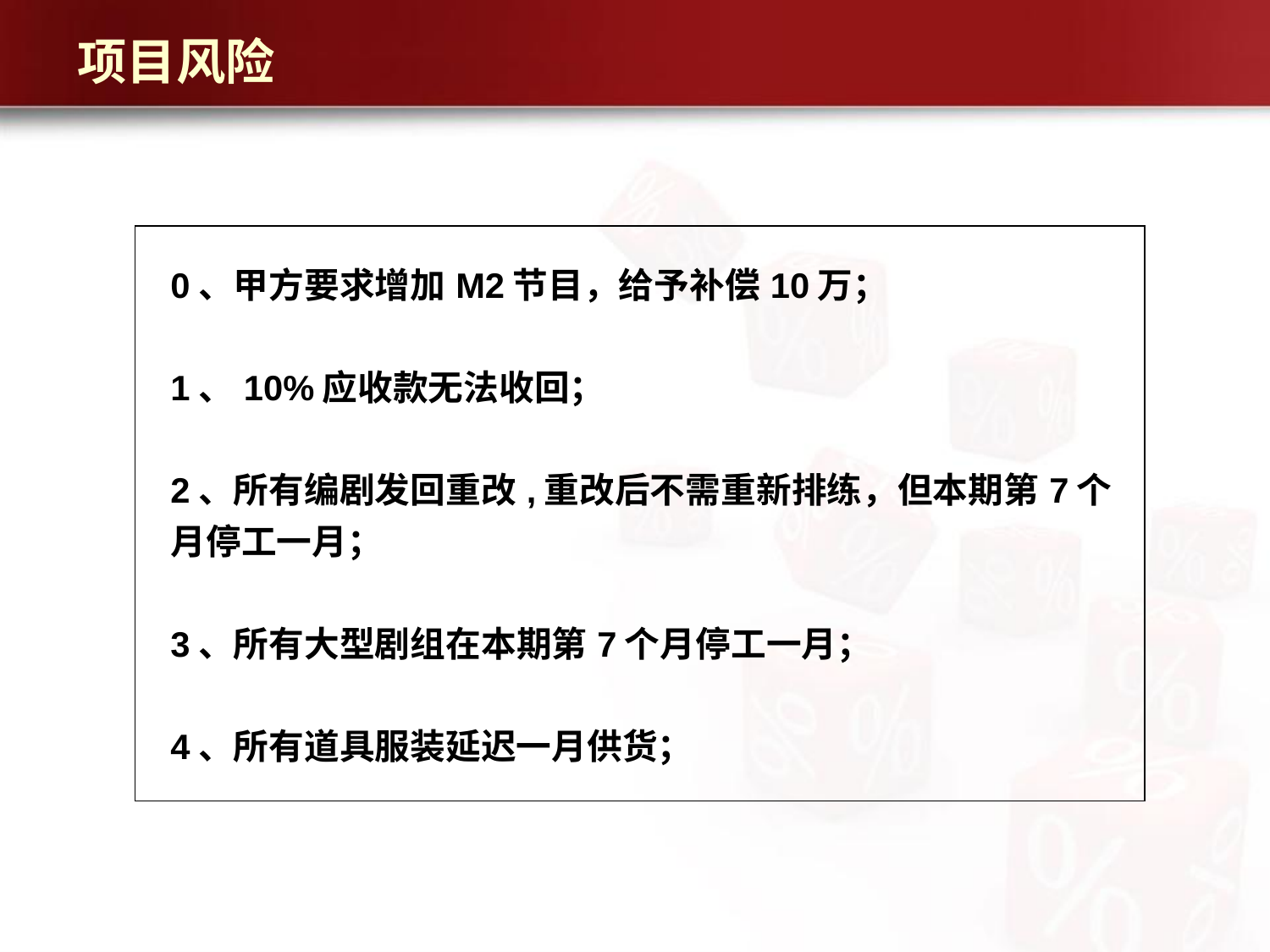

项目风险
| 0、甲方要求增加M2节目，给予补偿10万； 1、10%应收款无法收回； 2、所有编剧发回重改,重改后不需重新排练，但本期第7个月停工一月； 3、所有大型剧组在本期第7个月停工一月； 4、所有道具服装延迟一月供货； |
| --- |